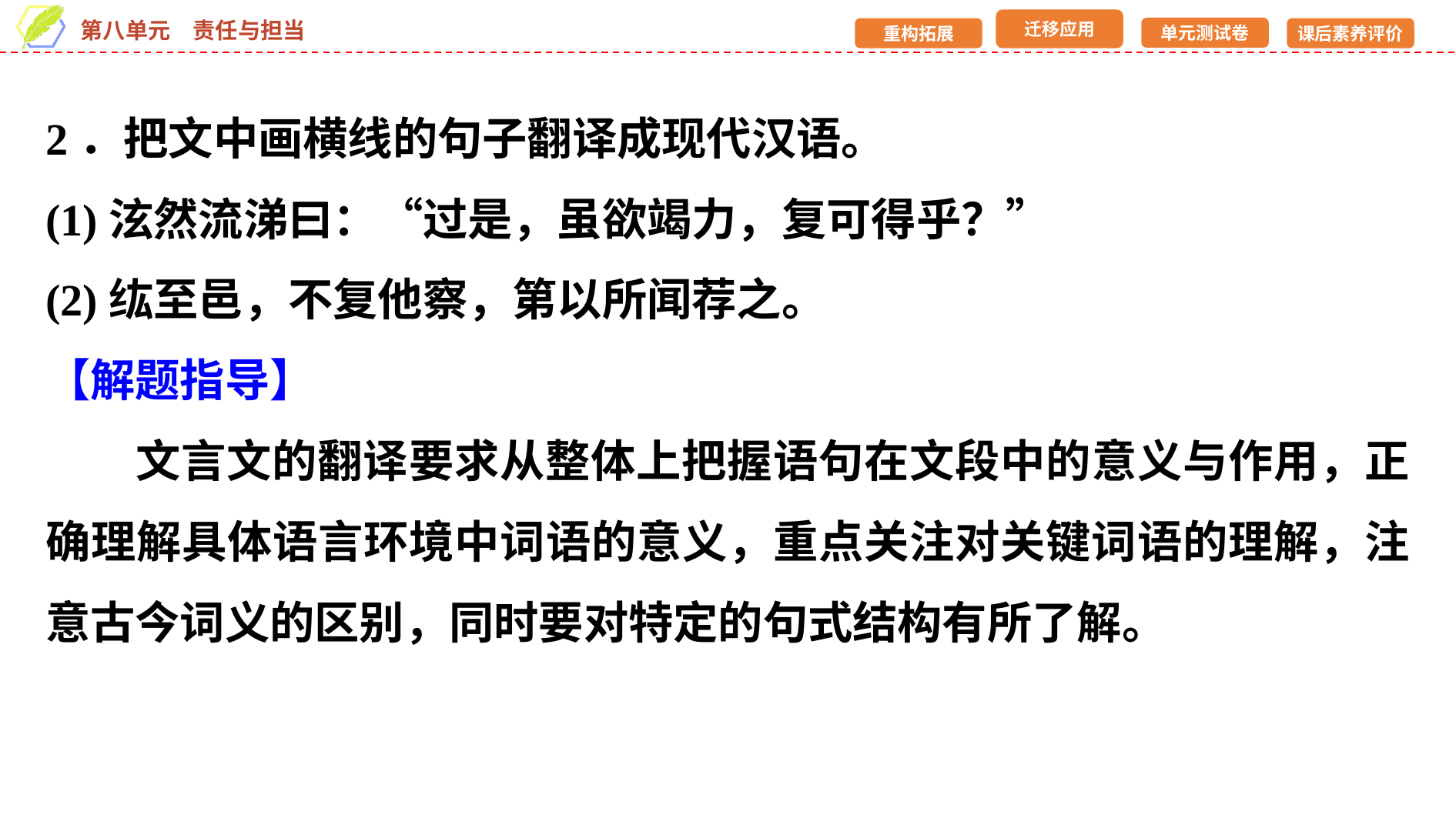

2．把文中画横线的句子翻译成现代汉语。
(1)泫然流涕曰：“过是，虽欲竭力，复可得乎？”
(2)纮至邑，不复他察，第以所闻荐之。
【解题指导】
文言文的翻译要求从整体上把握语句在文段中的意义与作用，正确理解具体语言环境中词语的意义，重点关注对关键词语的理解，注意古今词义的区别，同时要对特定的句式结构有所了解。